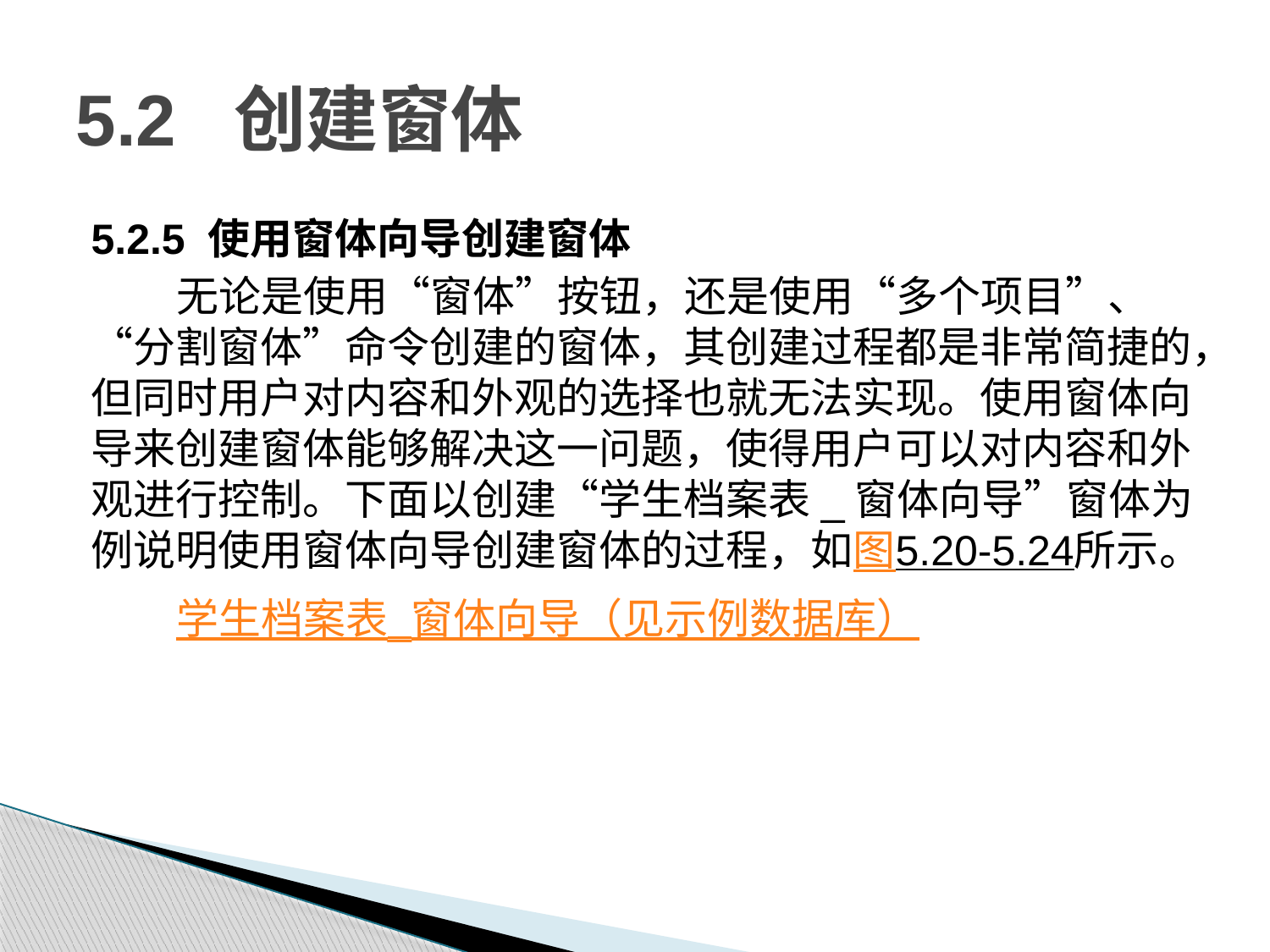

# 5.2  创建窗体
5.2.5 使用窗体向导创建窗体
无论是使用“窗体”按钮，还是使用“多个项目”、“分割窗体”命令创建的窗体，其创建过程都是非常简捷的，但同时用户对内容和外观的选择也就无法实现。使用窗体向导来创建窗体能够解决这一问题，使得用户可以对内容和外观进行控制。下面以创建“学生档案表_窗体向导”窗体为例说明使用窗体向导创建窗体的过程，如图5.20-5.24所示。
学生档案表_窗体向导（见示例数据库）